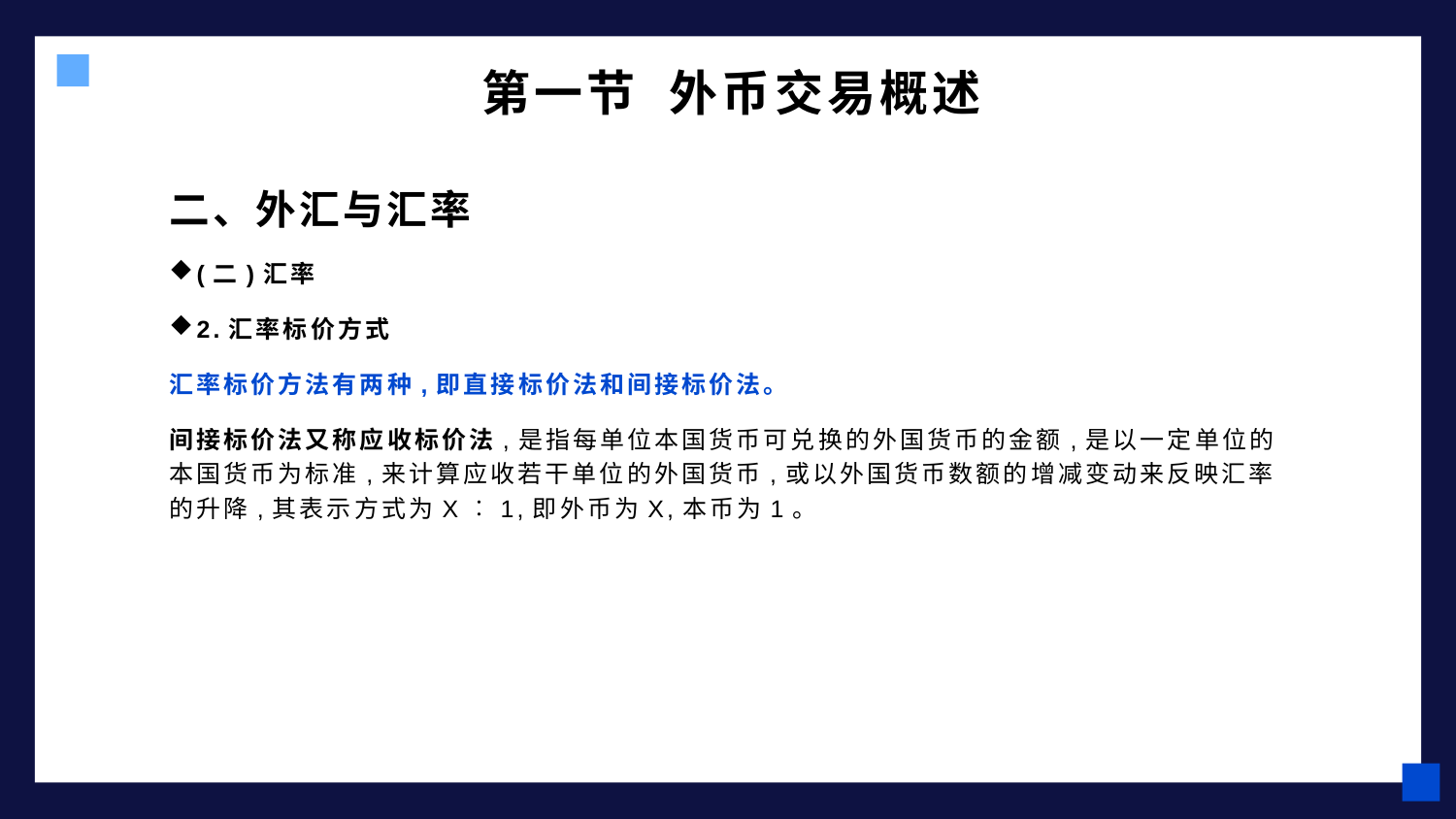

# 第一节  外币交易概述
二、外汇与汇率
(二)汇率
2.汇率标价方式
汇率标价方法有两种,即直接标价法和间接标价法。
间接标价法又称应收标价法,是指每单位本国货币可兑换的外国货币的金额,是以一定单位的本国货币为标准,来计算应收若干单位的外国货币,或以外国货币数额的增减变动来反映汇率的升降,其表示方式为X︰1,即外币为X,本币为1。